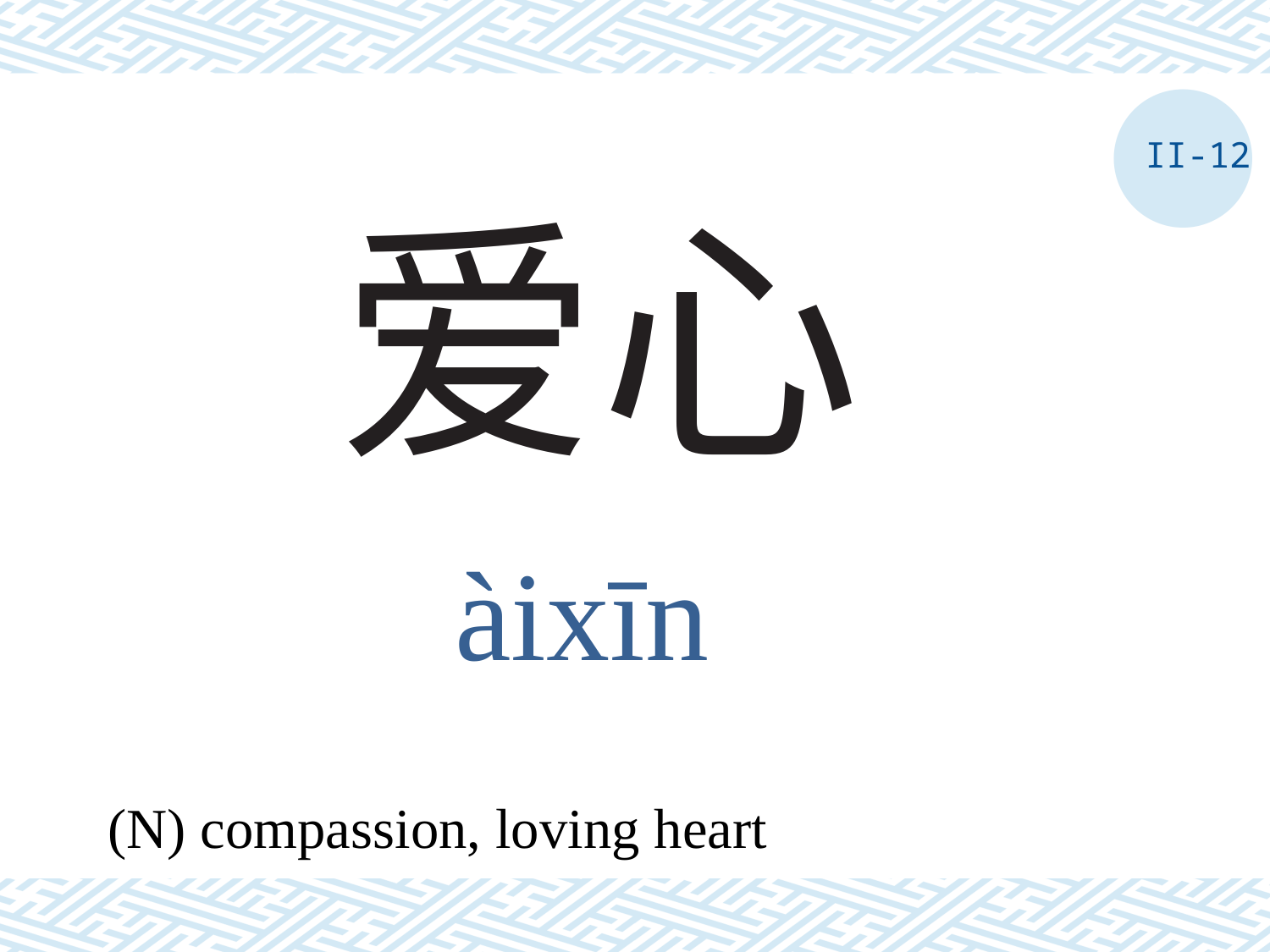

II-12

# 爱心
àixīn
(N) compassion, loving heart